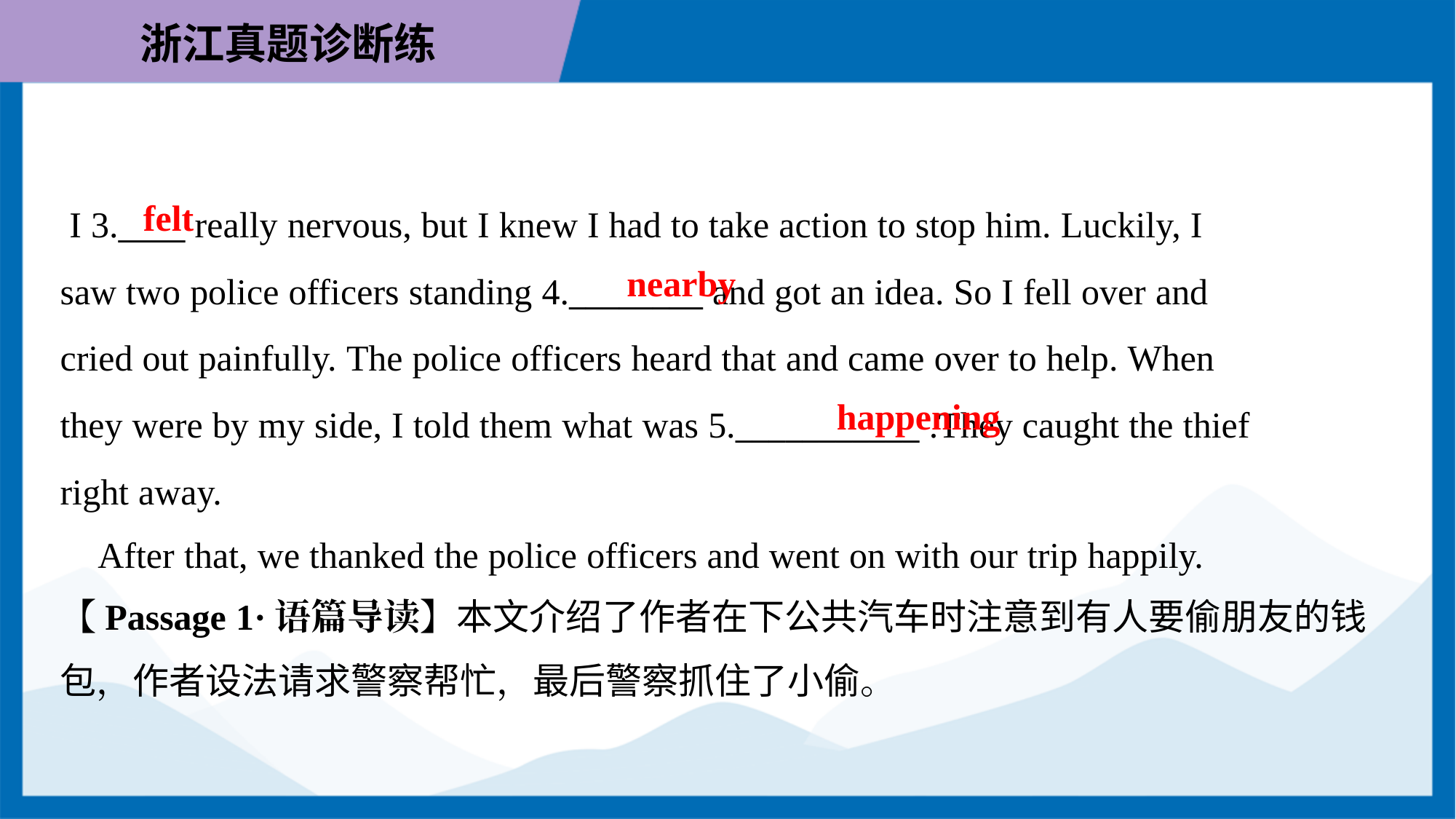

felt
 I 3.____ really nervous, but I knew I had to take action to stop him. Luckily, I
saw two police officers standing 4.________ and got an idea. So I fell over and
cried out painfully. The police officers heard that and came over to help. When
they were by my side, I told them what was 5.___________ .They caught the thief
right away.
    After that, we thanked the police officers and went on with our trip happily.
nearby
happening
【Passage 1·语篇导读】本文介绍了作者在下公共汽车时注意到有人要偷朋友的钱
包，作者设法请求警察帮忙，最后警察抓住了小偷。